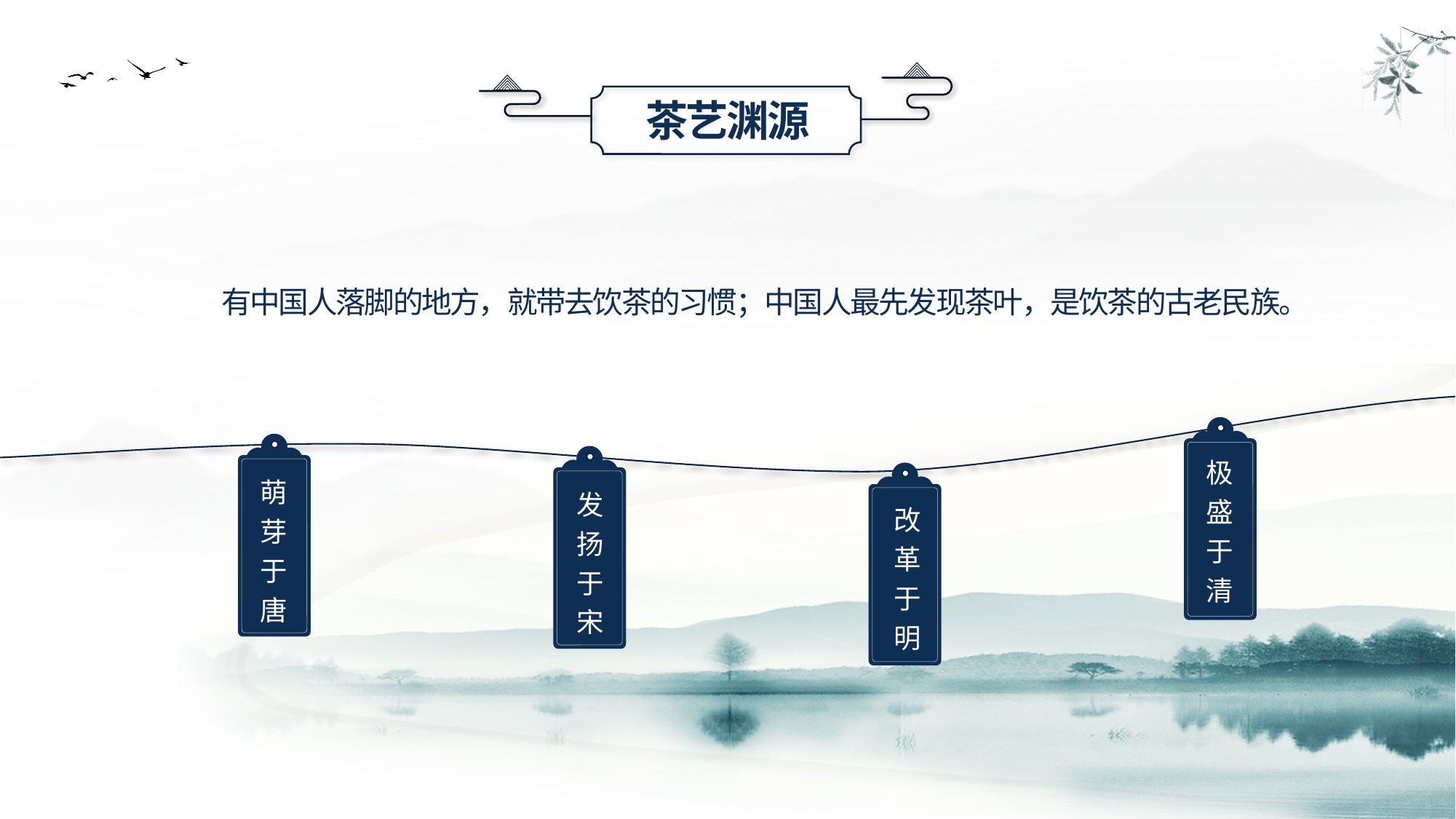

茶艺渊源
有中国人落脚的地方，就带去饮茶的习惯；中国人最先发现茶叶，是饮茶的古老民族。

极盛于清

萌芽于唐
发扬于宋
改革于明